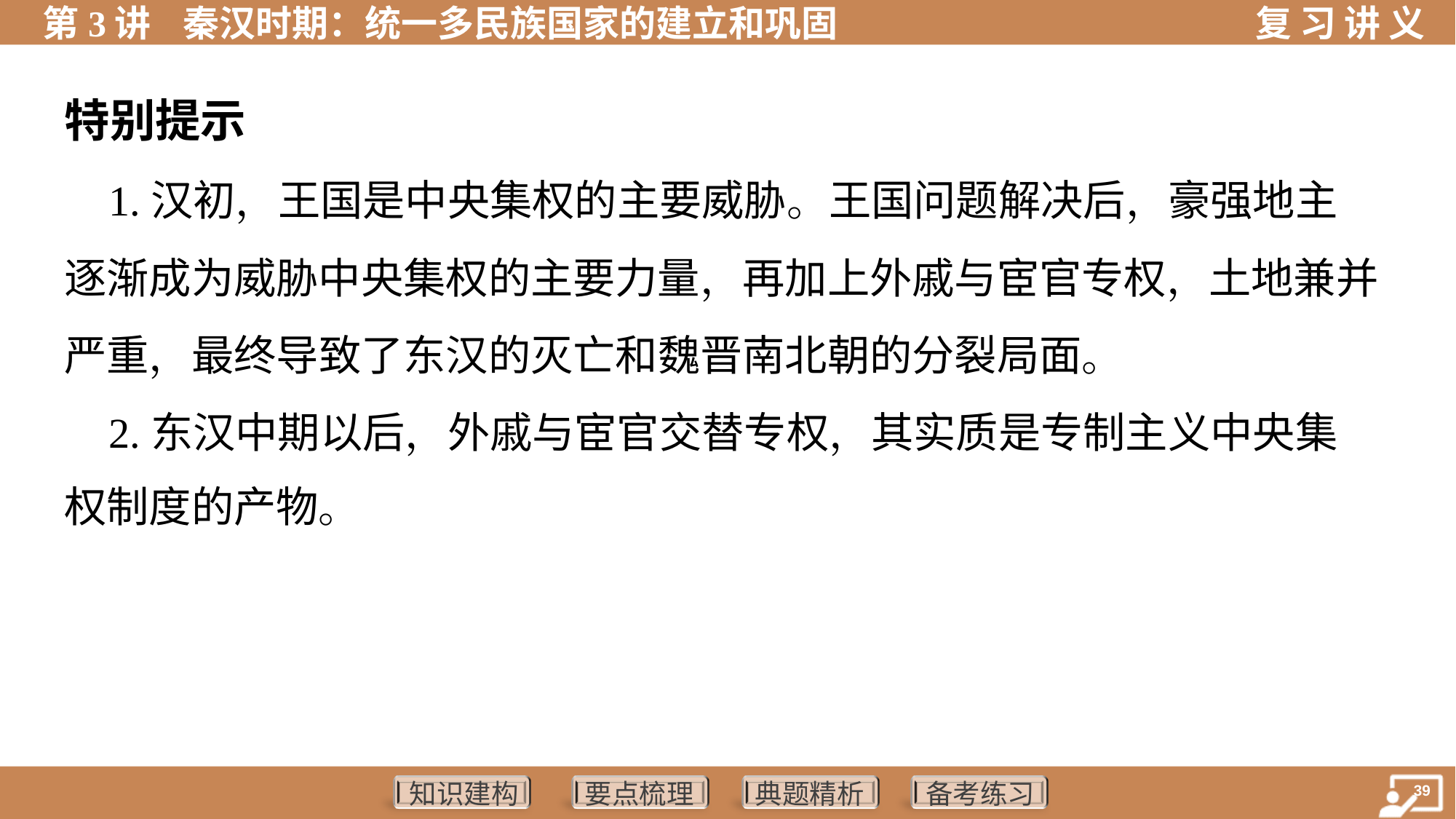

特别提示
    1.汉初，王国是中央集权的主要威胁。王国问题解决后，豪强地主
逐渐成为威胁中央集权的主要力量，再加上外戚与宦官专权，土地兼并
严重，最终导致了东汉的灭亡和魏晋南北朝的分裂局面。
    2.东汉中期以后，外戚与宦官交替专权，其实质是专制主义中央集
权制度的产物。